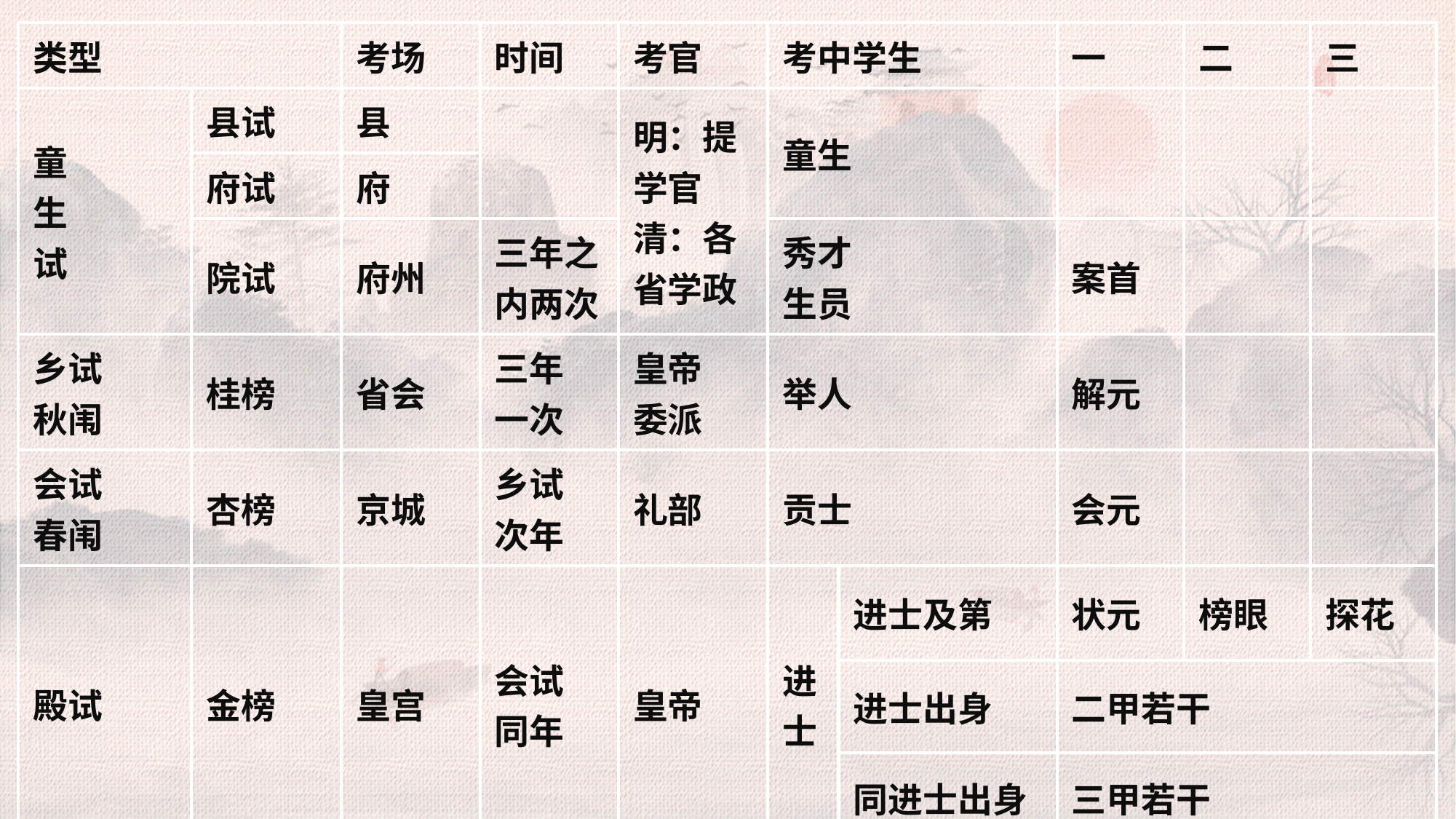

| 类型 |  | 考场 | 时间 | 考官 | 考中学生 |  | 一 | 二 | 三 |
| --- | --- | --- | --- | --- | --- | --- | --- | --- | --- |
| 童 生 试 | 县试 | 县 |  | 明：提学官 清：各省学政 | 童生 |  |  |  |  |
|  | 府试 | 府 |  |  |  |  |  |  |  |
|  | 院试 | 府州 | 三年之内两次 |  | 秀才 生员 |  | 案首 |  |  |
| 乡试 秋闱 | 桂榜 | 省会 | 三年 一次 | 皇帝 委派 | 举人 |  | 解元 |  |  |
| 会试 春闱 | 杏榜 | 京城 | 乡试 次年 | 礼部 | 贡士 |  | 会元 |  |  |
| 殿试 | 金榜 | 皇宫 | 会试 同年 | 皇帝 | 进士 | 进士及第 | 状元 | 榜眼 | 探花 |
|  |  |  |  |  |  | 进士出身 | 二甲若干 |  |  |
|  |  |  |  |  |  | 同进士出身 | 三甲若干 |  |  |